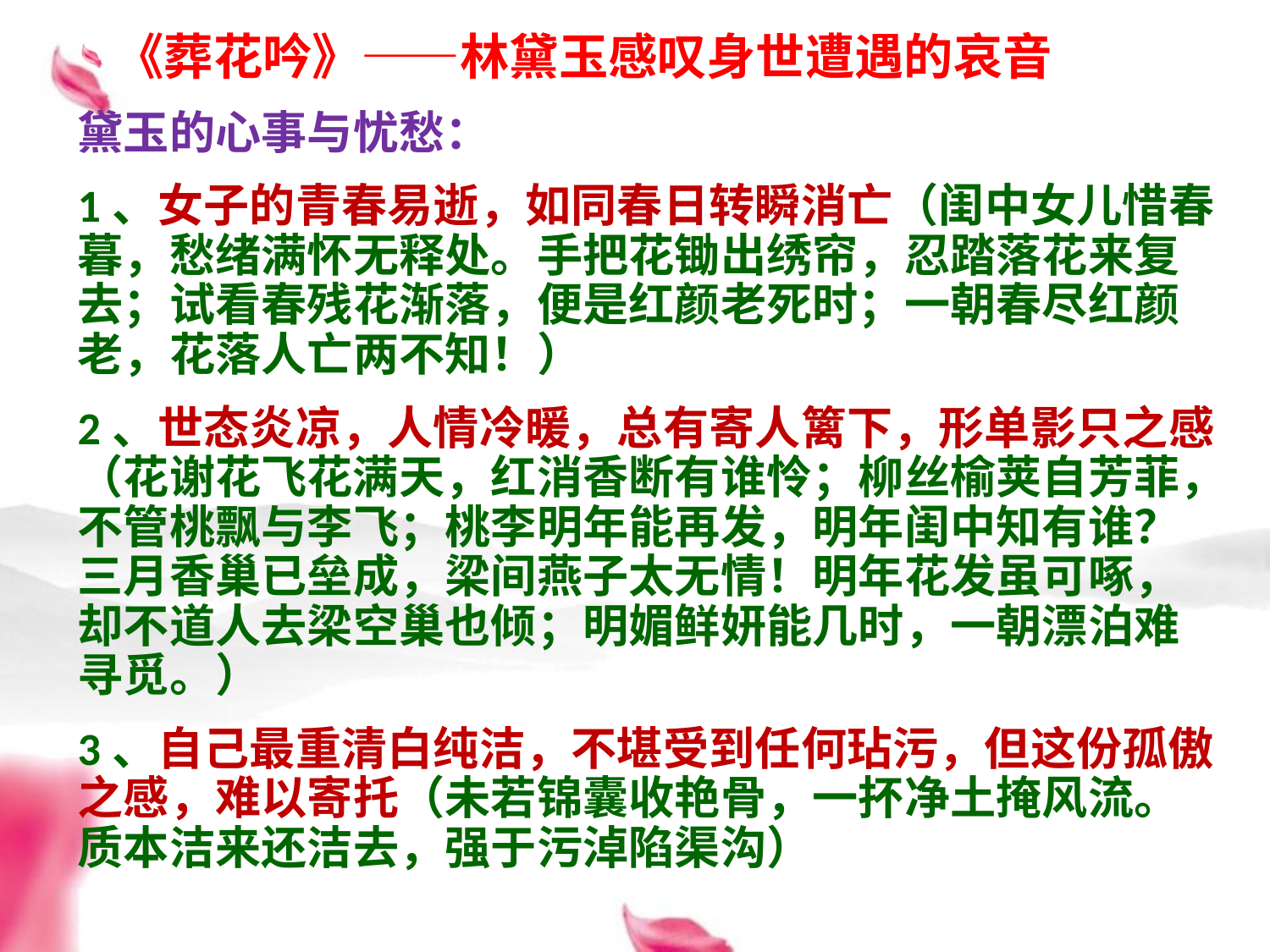

《葬花吟》——林黛玉感叹身世遭遇的哀音
黛玉的心事与忧愁：
1、女子的青春易逝，如同春日转瞬消亡（闺中女儿惜春暮，愁绪满怀无释处。手把花锄出绣帘，忍踏落花来复去；试看春残花渐落，便是红颜老死时；一朝春尽红颜老，花落人亡两不知！）
2、世态炎凉，人情冷暖，总有寄人篱下，形单影只之感（花谢花飞花满天，红消香断有谁怜；柳丝榆荚自芳菲，不管桃飘与李飞；桃李明年能再发，明年闺中知有谁？三月香巢已垒成，梁间燕子太无情！明年花发虽可啄，却不道人去梁空巢也倾；明媚鲜妍能几时，一朝漂泊难寻觅。）
3、自己最重清白纯洁，不堪受到任何玷污，但这份孤傲之感，难以寄托（未若锦囊收艳骨，一抔净土掩风流。质本洁来还洁去，强于污淖陷渠沟）